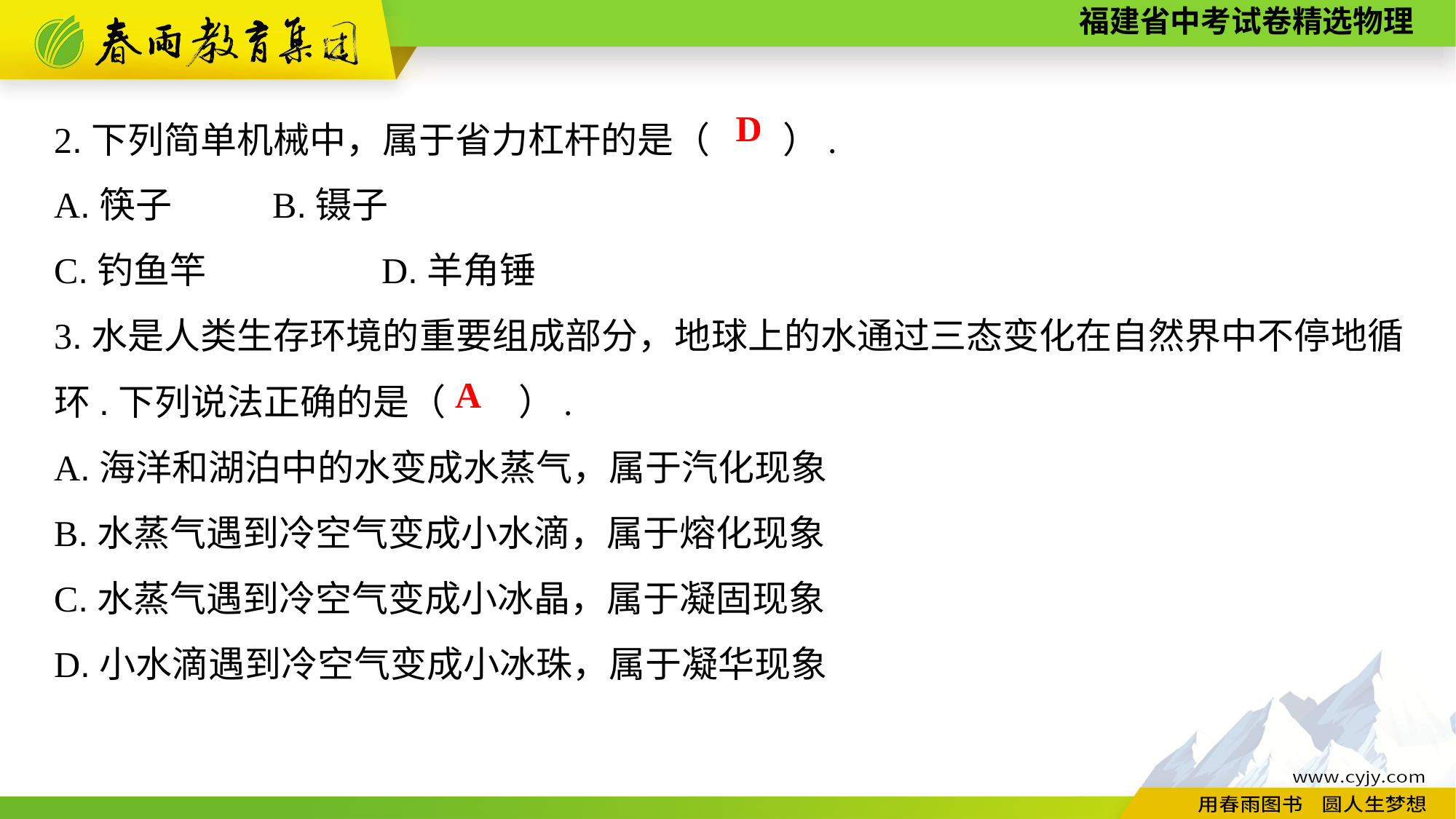

2.下列简单机械中，属于省力杠杆的是（　　）.
A.筷子	B.镊子
C.钓鱼竿　　	D.羊角锤
3.水是人类生存环境的重要组成部分，地球上的水通过三态变化在自然界中不停地循环.下列说法正确的是（　　）.
A.海洋和湖泊中的水变成水蒸气，属于汽化现象
B.水蒸气遇到冷空气变成小水滴，属于熔化现象
C.水蒸气遇到冷空气变成小冰晶，属于凝固现象
D.小水滴遇到冷空气变成小冰珠，属于凝华现象
D
A